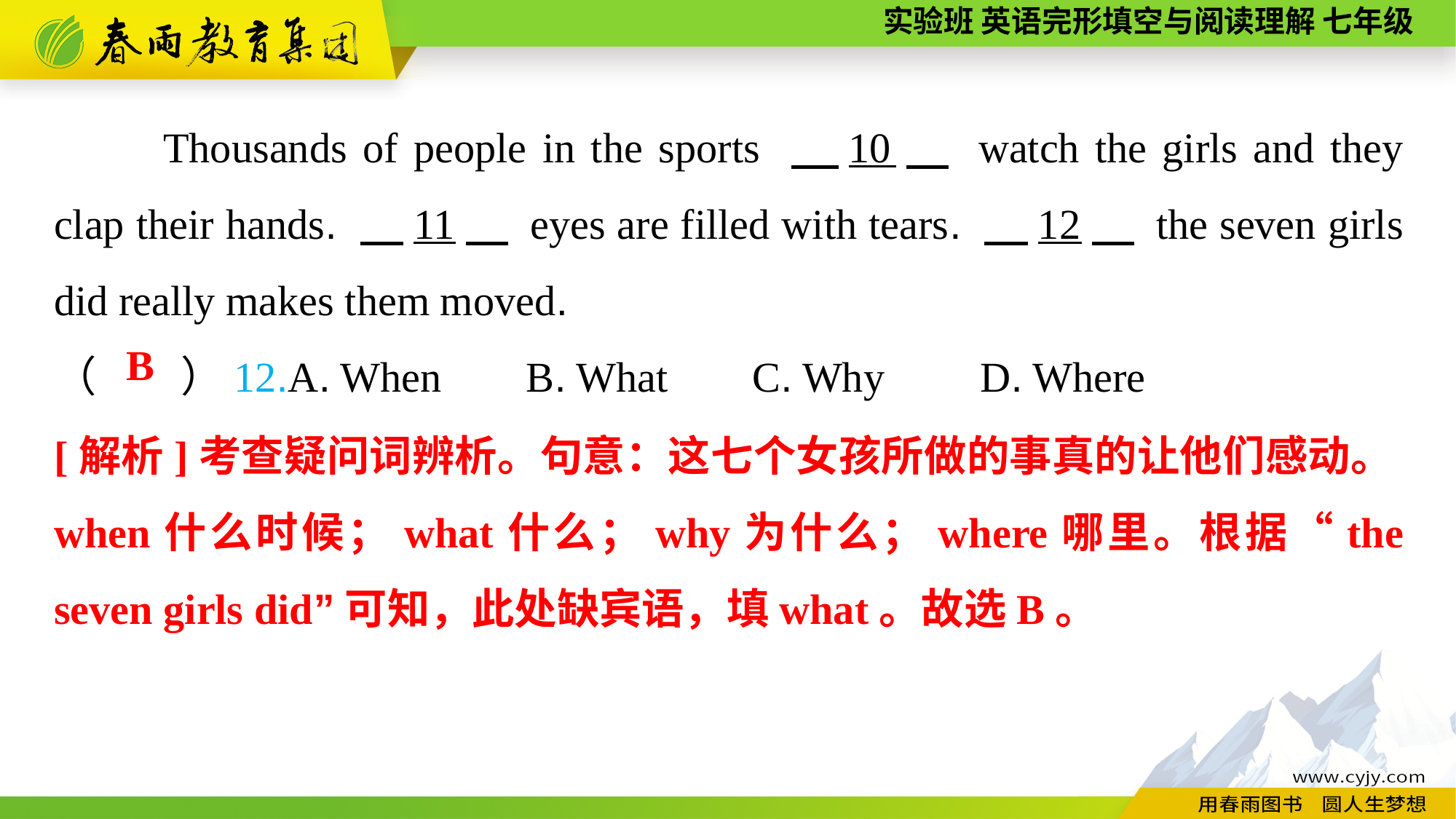

Thousands of people in the sports 　10　 watch the girls and they clap their hands. 　11　 eyes are filled with tears. 　12　 the seven girls did really makes them moved.
（　　）12.A. When        B. What        C. Why	     D. Where
B
[解析]考查疑问词辨析。句意：这七个女孩所做的事真的让他们感动。when什么时候；what什么；why为什么；where哪里。根据“the seven girls did”可知，此处缺宾语，填what。故选B。